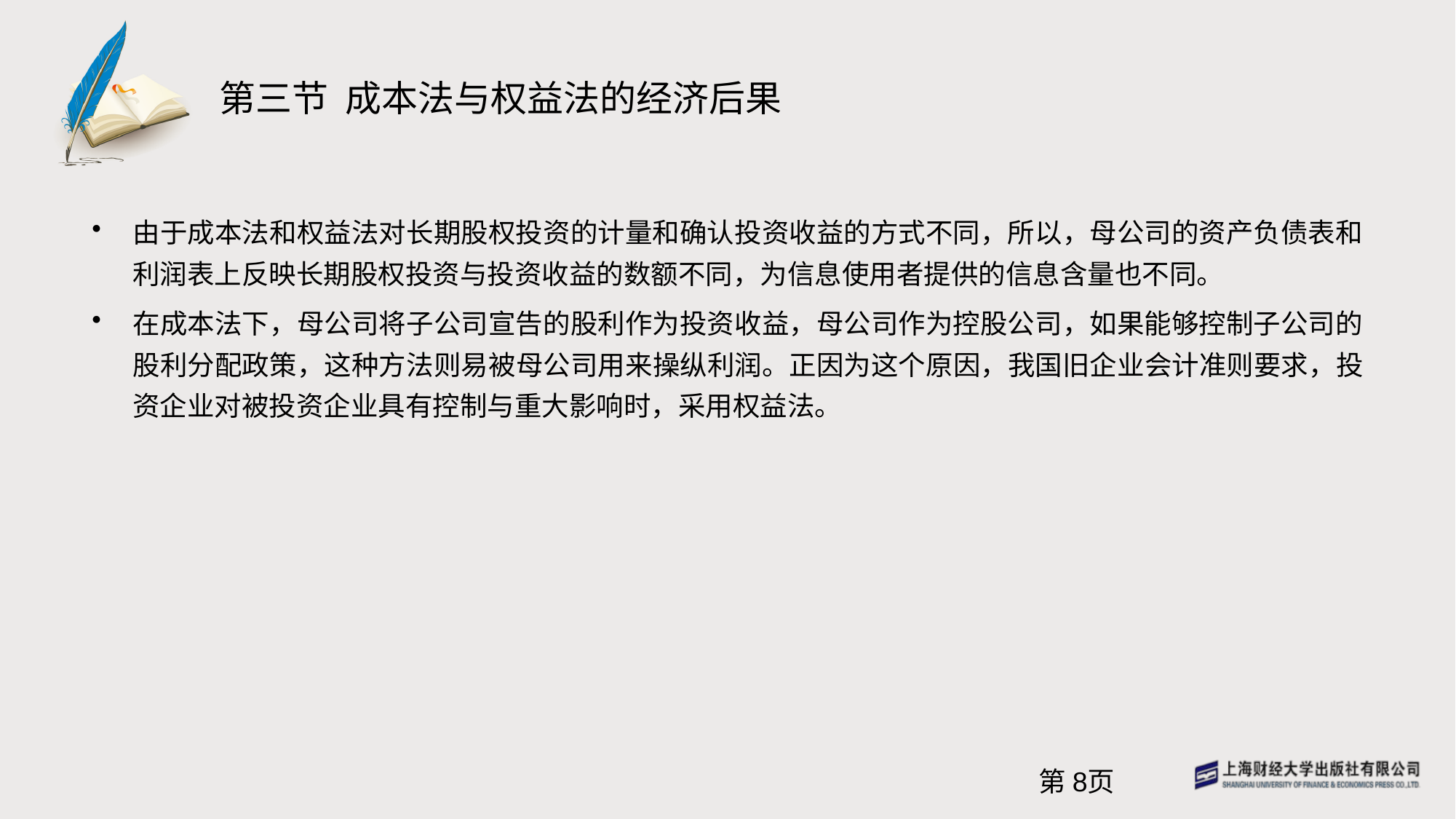

# 第三节  成本法与权益法的经济后果
由于成本法和权益法对长期股权投资的计量和确认投资收益的方式不同，所以，母公司的资产负债表和利润表上反映长期股权投资与投资收益的数额不同，为信息使用者提供的信息含量也不同。
在成本法下，母公司将子公司宣告的股利作为投资收益，母公司作为控股公司，如果能够控制子公司的股利分配政策，这种方法则易被母公司用来操纵利润。正因为这个原因，我国旧企业会计准则要求，投资企业对被投资企业具有控制与重大影响时，采用权益法。

8